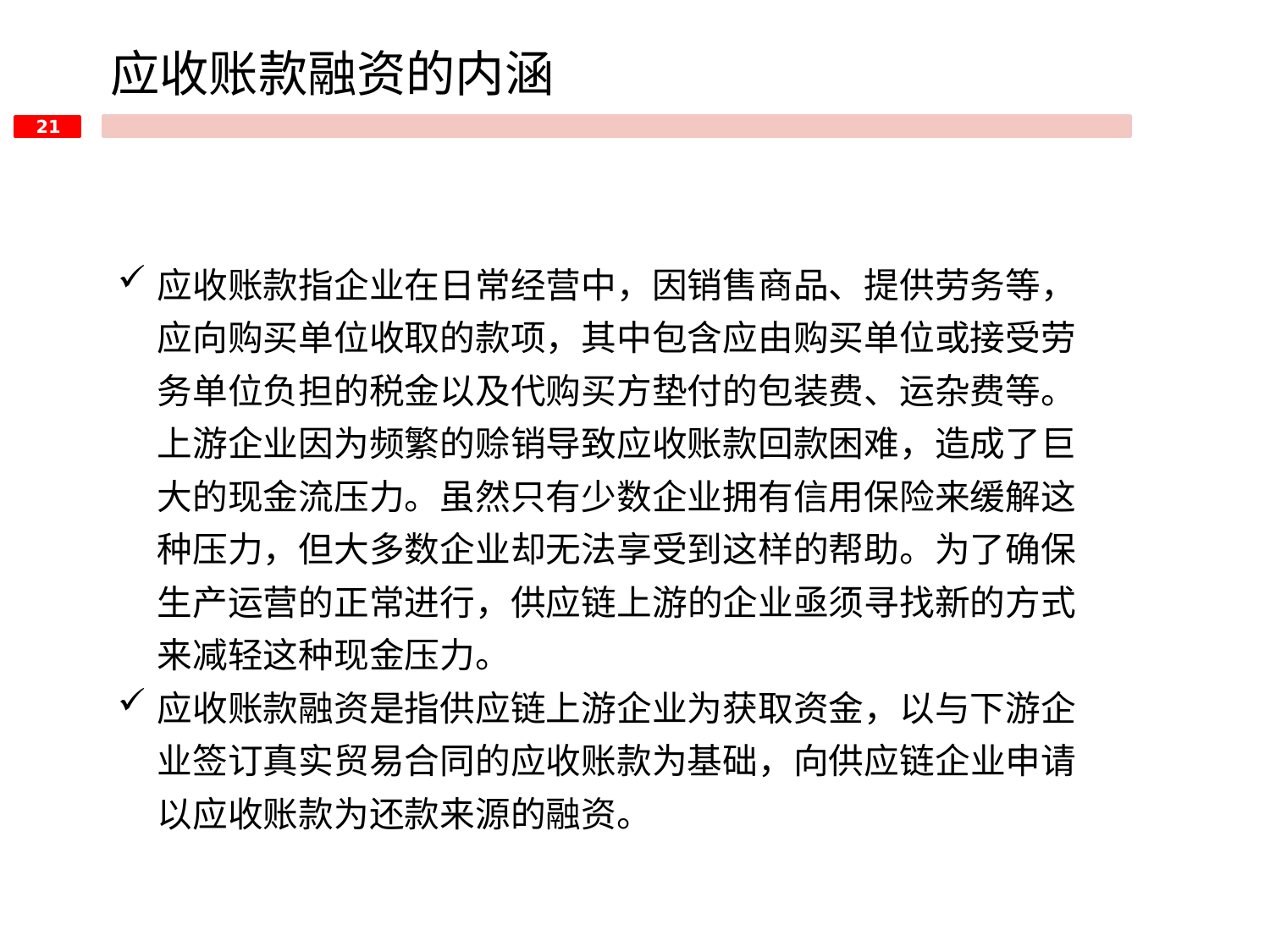

应收账款融资的内涵
21
应收账款指企业在日常经营中，因销售商品、提供劳务等，应向购买单位收取的款项，其中包含应由购买单位或接受劳务单位负担的税金以及代购买方垫付的包装费、运杂费等。上游企业因为频繁的赊销导致应收账款回款困难，造成了巨  大的现金流压力。虽然只有少数企业拥有信用保险来缓解这种压力，但大多数企业却无法享受到这样的帮助。为了确保生产运营的正常进行，供应链上游的企业亟须寻找新的方式来减轻这种现金压力。
应收账款融资是指供应链上游企业为获取资金，以与下游企业签订真实贸易合同的应收账款为基础，向供应链企业申请以应收账款为还款来源的融资。